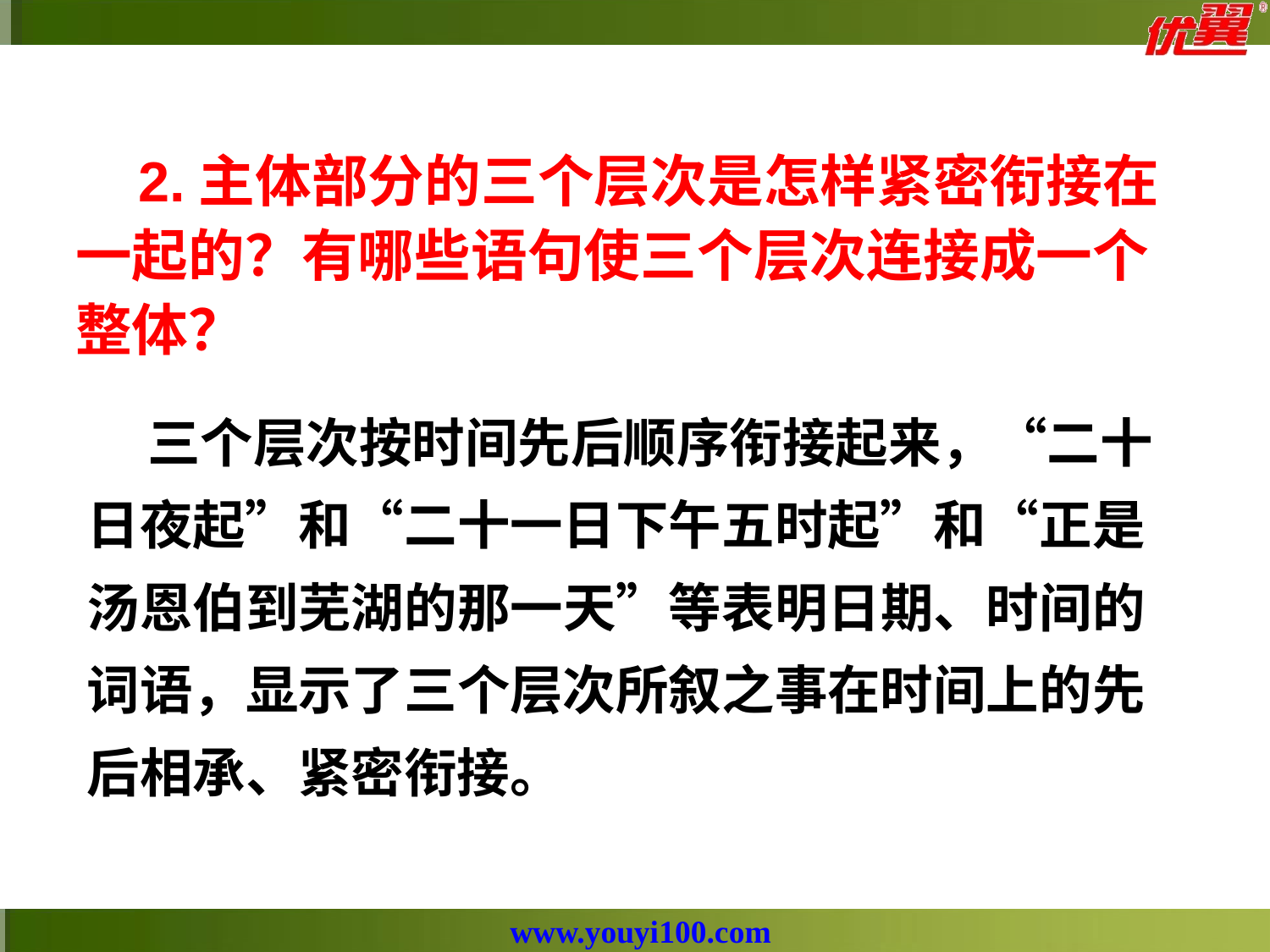

2.主体部分的三个层次是怎样紧密衔接在一起的？有哪些语句使三个层次连接成一个整体？
    三个层次按时间先后顺序衔接起来，“二十日夜起”和“二十一日下午五时起”和“正是汤恩伯到芜湖的那一天”等表明日期、时间的词语，显示了三个层次所叙之事在时间上的先后相承、紧密衔接。